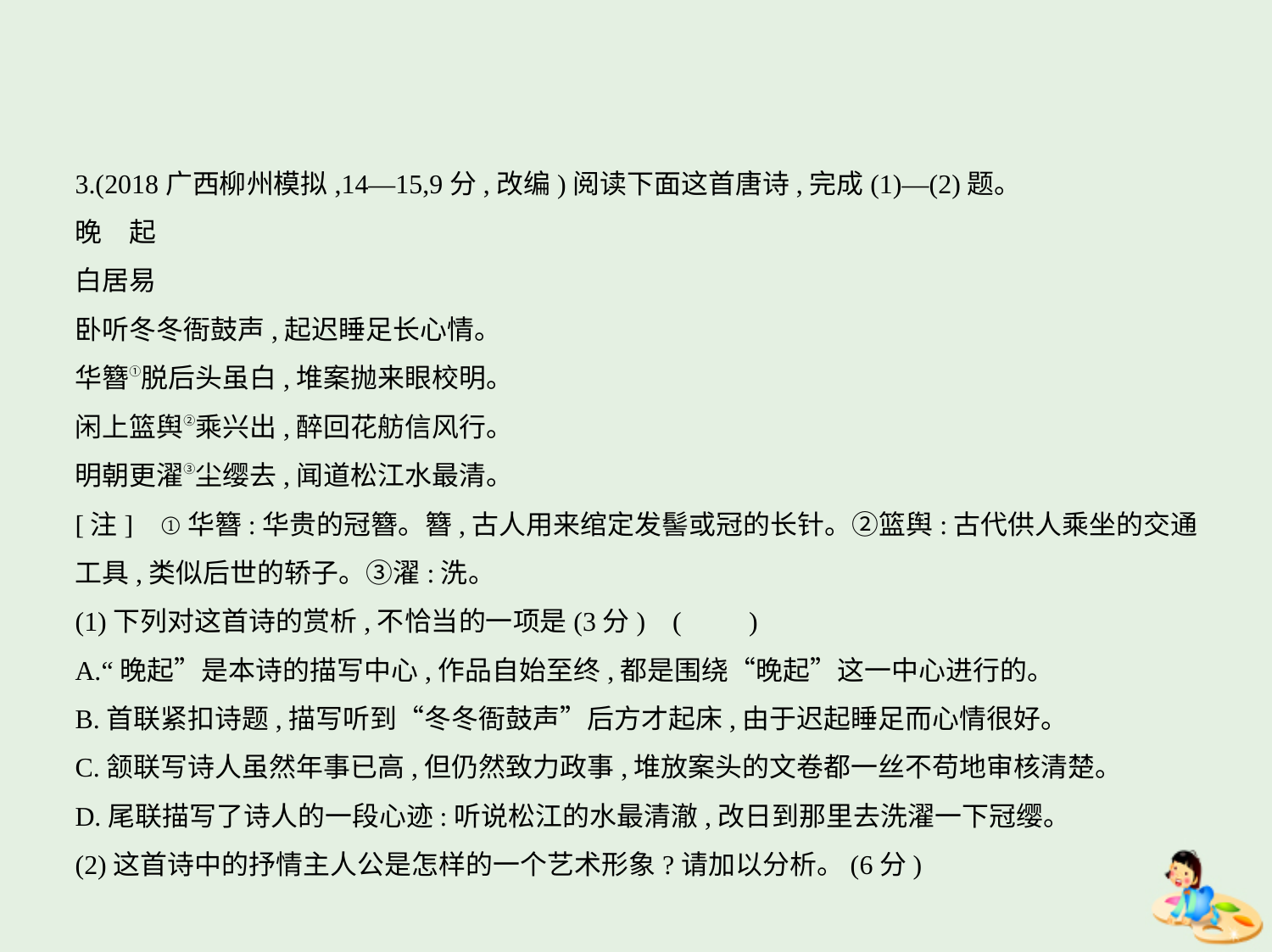

3.(2018广西柳州模拟,14—15,9分,改编)阅读下面这首唐诗,完成(1)—(2)题。
晚　起
白居易
卧听冬冬衙鼓声,起迟睡足长心情。
华簪①脱后头虽白,堆案抛来眼校明。
闲上篮舆②乘兴出,醉回花舫信风行。
明朝更濯③尘缨去,闻道松江水最清。
[注]    ①华簪:华贵的冠簪。簪,古人用来绾定发髻或冠的长针。②篮舆:古代供人乘坐的交通
工具,类似后世的轿子。③濯:洗。
(1)下列对这首诗的赏析,不恰当的一项是(3分) (　　)
A.“晚起”是本诗的描写中心,作品自始至终,都是围绕“晚起”这一中心进行的。
B.首联紧扣诗题,描写听到“冬冬衙鼓声”后方才起床,由于迟起睡足而心情很好。
C.颔联写诗人虽然年事已高,但仍然致力政事,堆放案头的文卷都一丝不苟地审核清楚。
D.尾联描写了诗人的一段心迹:听说松江的水最清澈,改日到那里去洗濯一下冠缨。
(2)这首诗中的抒情主人公是怎样的一个艺术形象?请加以分析。(6分)